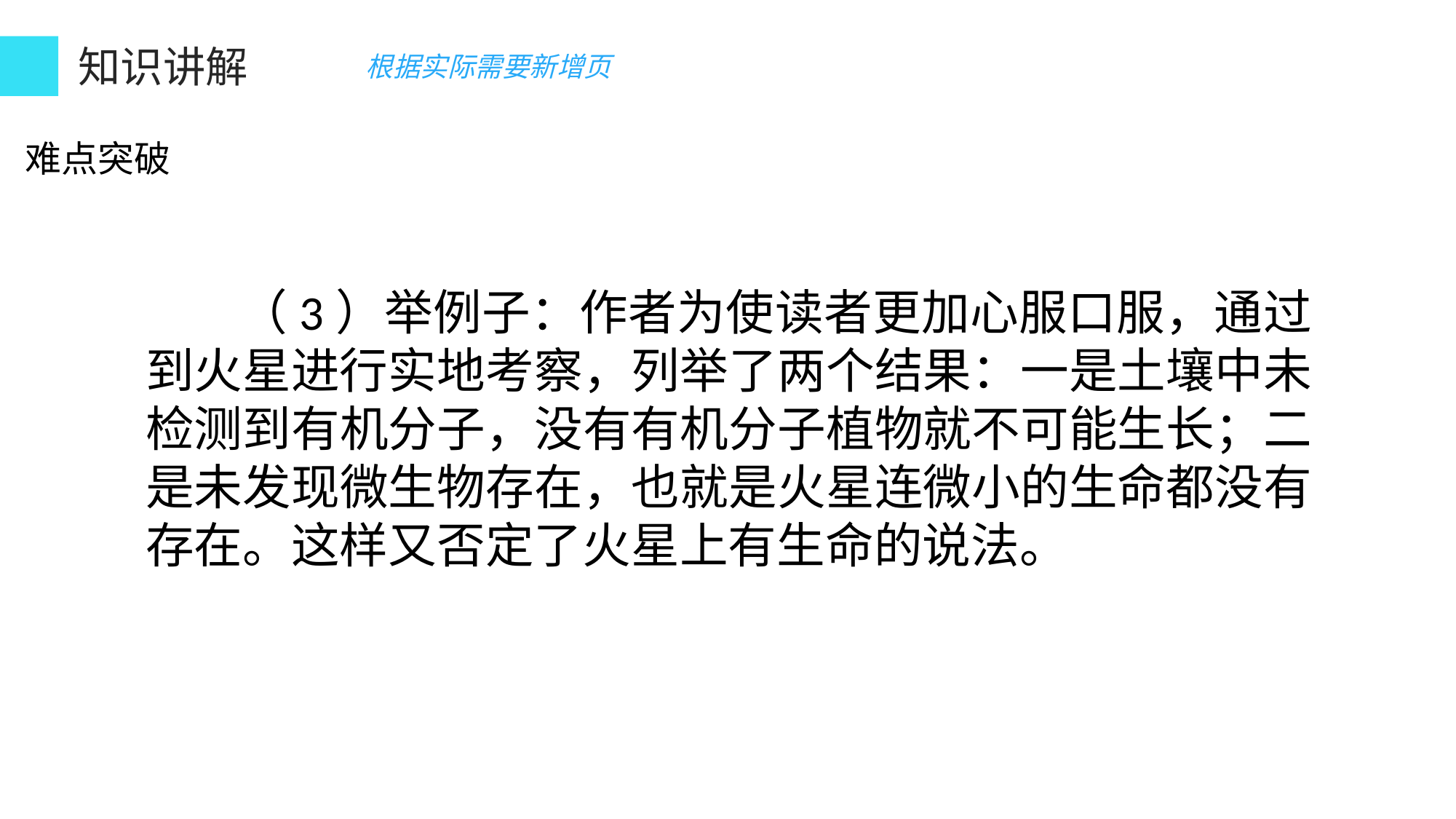

活动与探究（温馨提示：规范操作、注意安全）

知识讲解

根据实际需要新增页
难点突破
    （3）举例子：作者为使读者更加心服口服，通过到火星进行实地考察，列举了两个结果：一是土壤中未检测到有机分子，没有有机分子植物就不可能生长；二是未发现微生物存在，也就是火星连微小的生命都没有存在。这样又否定了火星上有生命的说法。